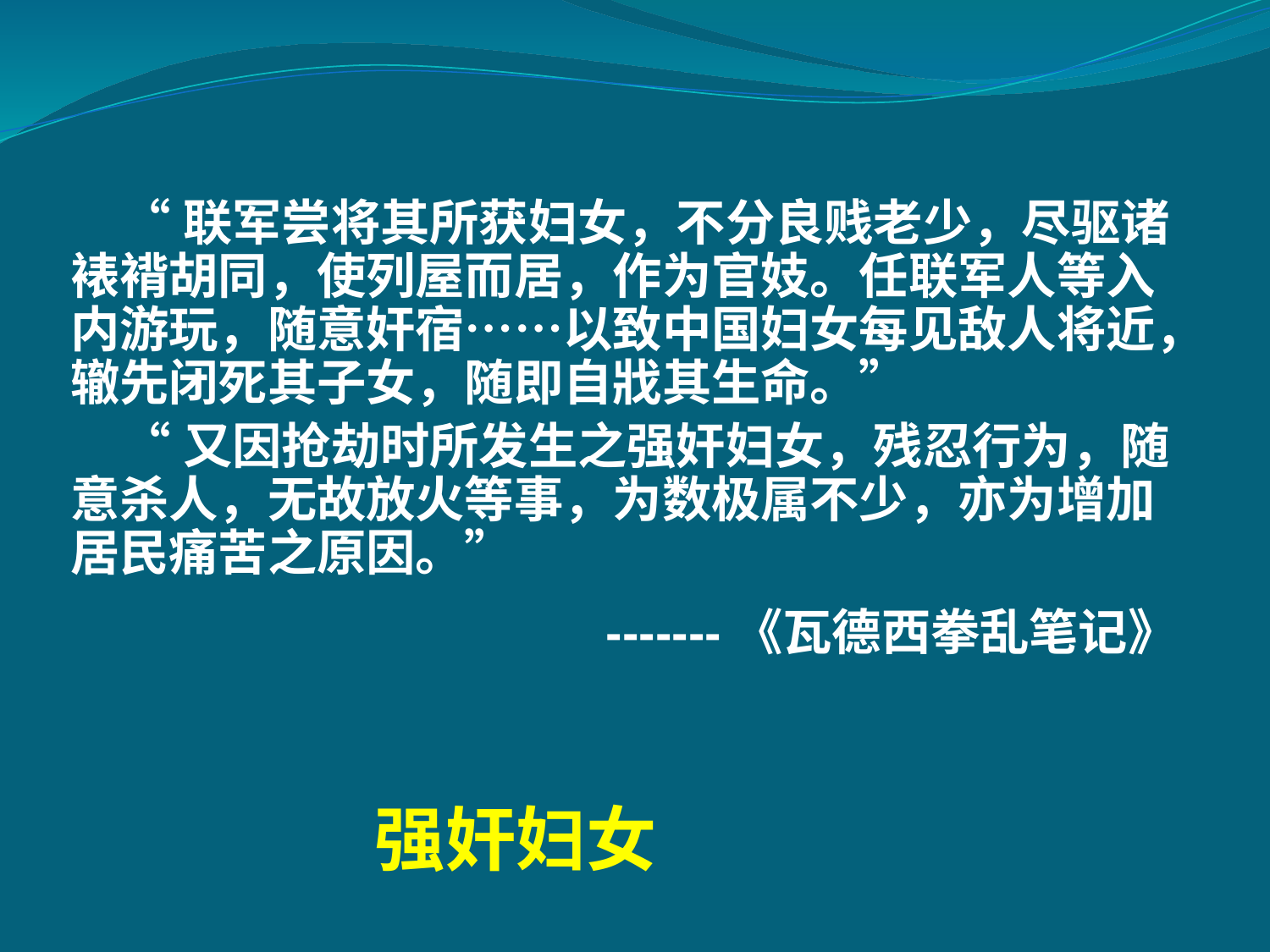

“联军尝将其所获妇女，不分良贱老少，尽驱诸裱褙胡同，使列屋而居，作为官妓。任联军人等入内游玩，随意奸宿……以致中国妇女每见敌人将近，辙先闭死其子女，随即自戕其生命。”
        “又因抢劫时所发生之强奸妇女，残忍行为，随意杀人，无故放火等事，为数极属不少，亦为增加居民痛苦之原因。”

-------《瓦德西拳乱笔记》
# 强奸妇女